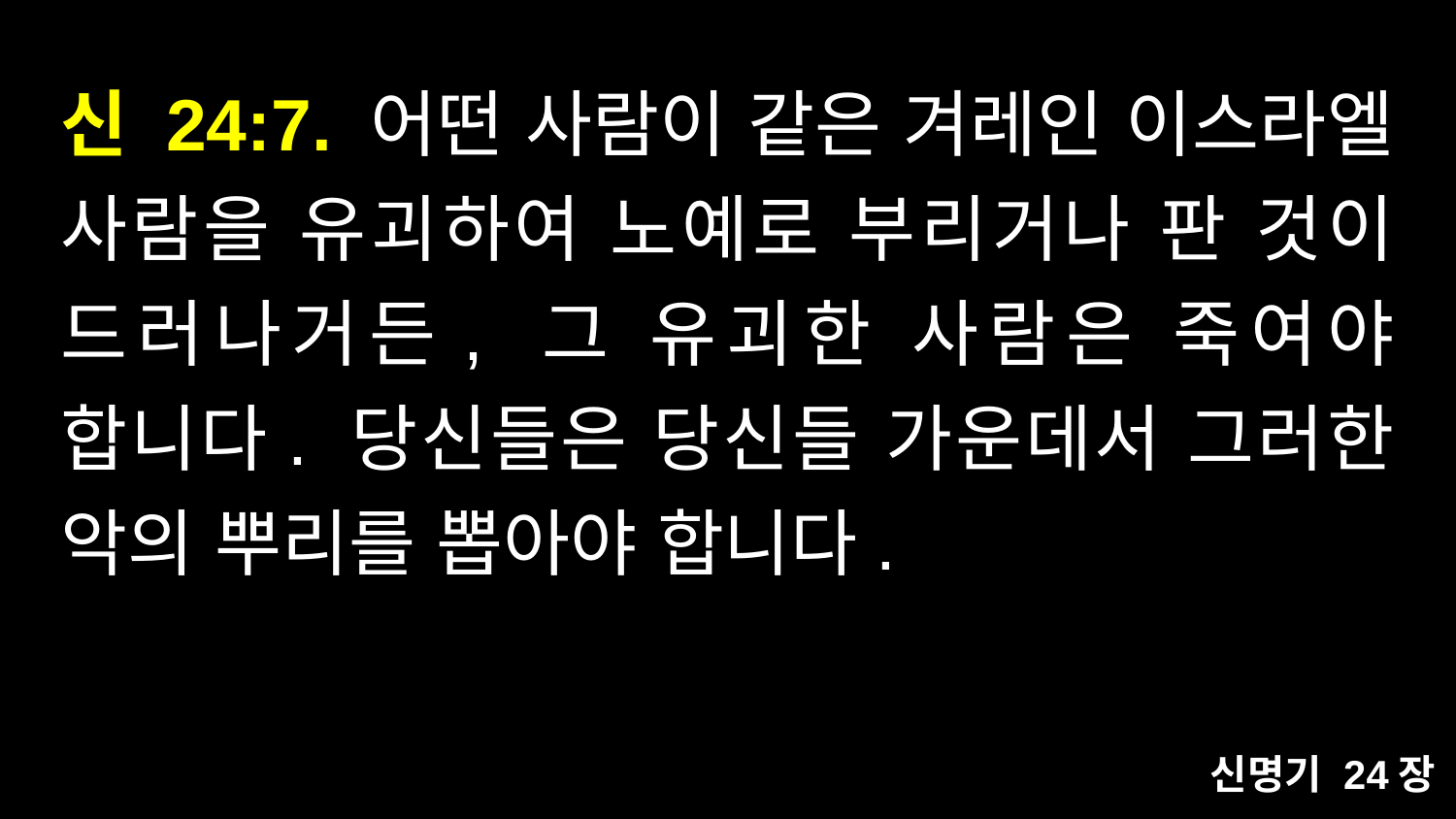

# 신 24:7. 어떤 사람이 같은 겨레인 이스라엘 사람을 유괴하여 노예로 부리거나 판 것이 드러나거든, 그 유괴한 사람은 죽여야 합니다. 당신들은 당신들 가운데서 그러한 악의 뿌리를 뽑아야 합니다.
신명기 24장